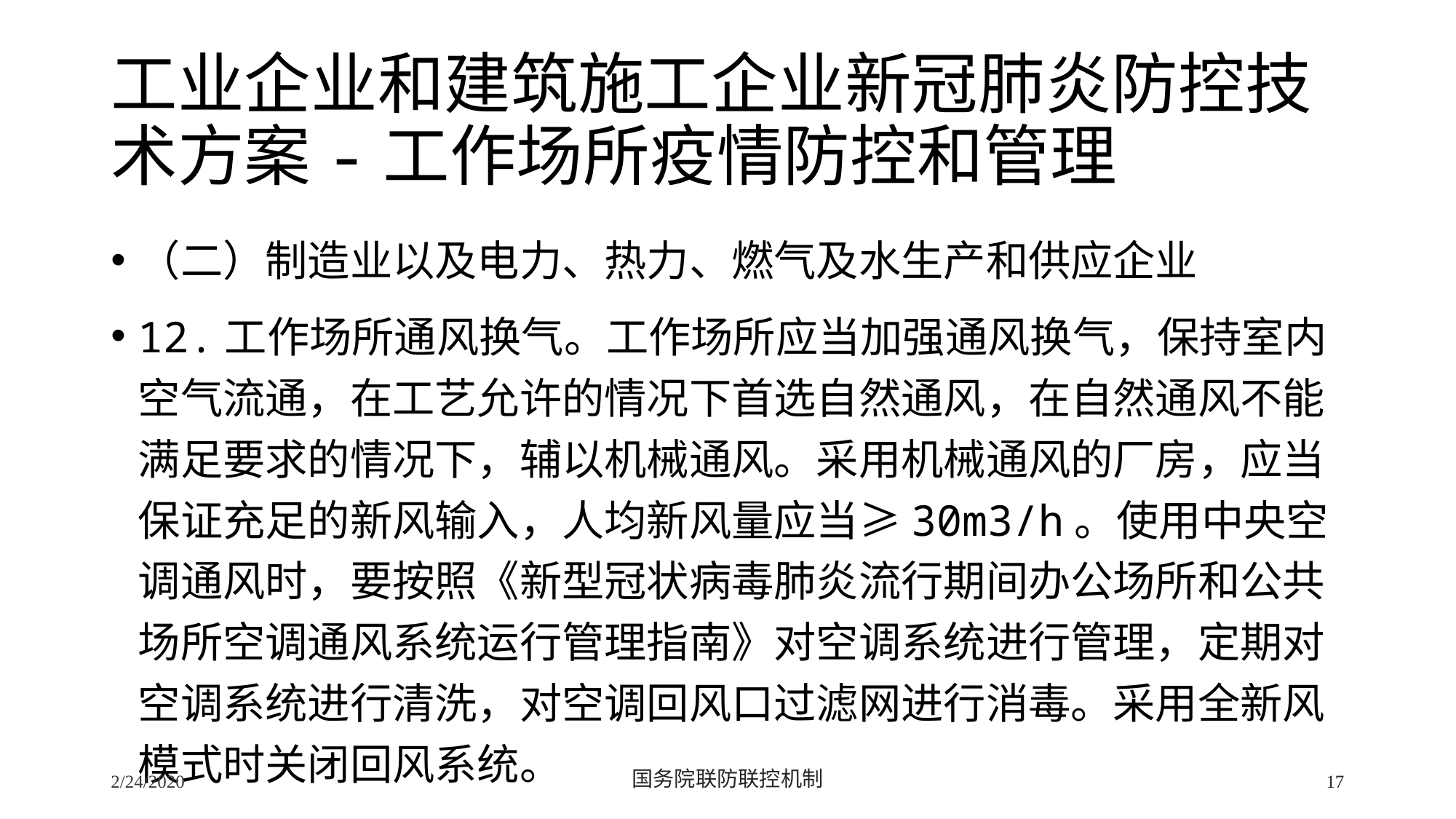

# 工业企业和建筑施工企业新冠肺炎防控技术方案-工作场所疫情防控和管理
（二）制造业以及电力、热力、燃气及水生产和供应企业
12.工作场所通风换气。工作场所应当加强通风换气，保持室内空气流通，在工艺允许的情况下首选自然通风，在自然通风不能满足要求的情况下，辅以机械通风。采用机械通风的厂房，应当保证充足的新风输入，人均新风量应当≥30m3/h。使用中央空调通风时，要按照《新型冠状病毒肺炎流行期间办公场所和公共场所空调通风系统运行管理指南》对空调系统进行管理，定期对空调系统进行清洗，对空调回风口过滤网进行消毒。采用全新风模式时关闭回风系统。
2/24/2020
国务院联防联控机制
17